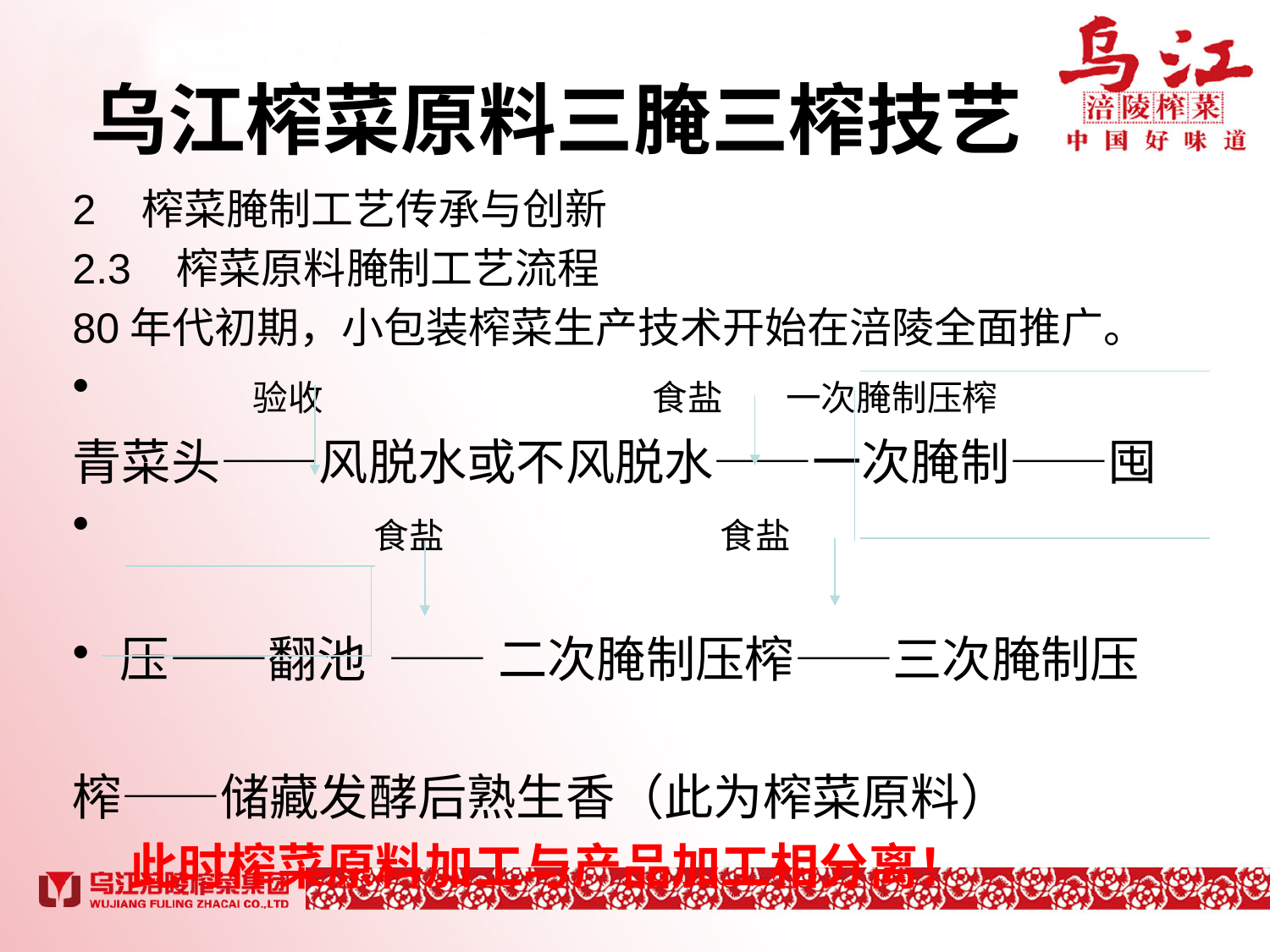

# 乌江榨菜原料三腌三榨技艺
2   榨菜腌制工艺传承与创新
2.3   榨菜原料腌制工艺流程
80年代初期，小包装榨菜生产技术开始在涪陵全面推广。
           验收                                          食盐        一次腌制压榨
青菜头——风脱水或不风脱水——一次腌制——囤
                      食盐                         食盐
压——翻池  —— 二次腌制压榨——三次腌制压

榨——储藏发酵后熟生香（此为榨菜原料）
    此时榨菜原料加工与产品加工相分离！